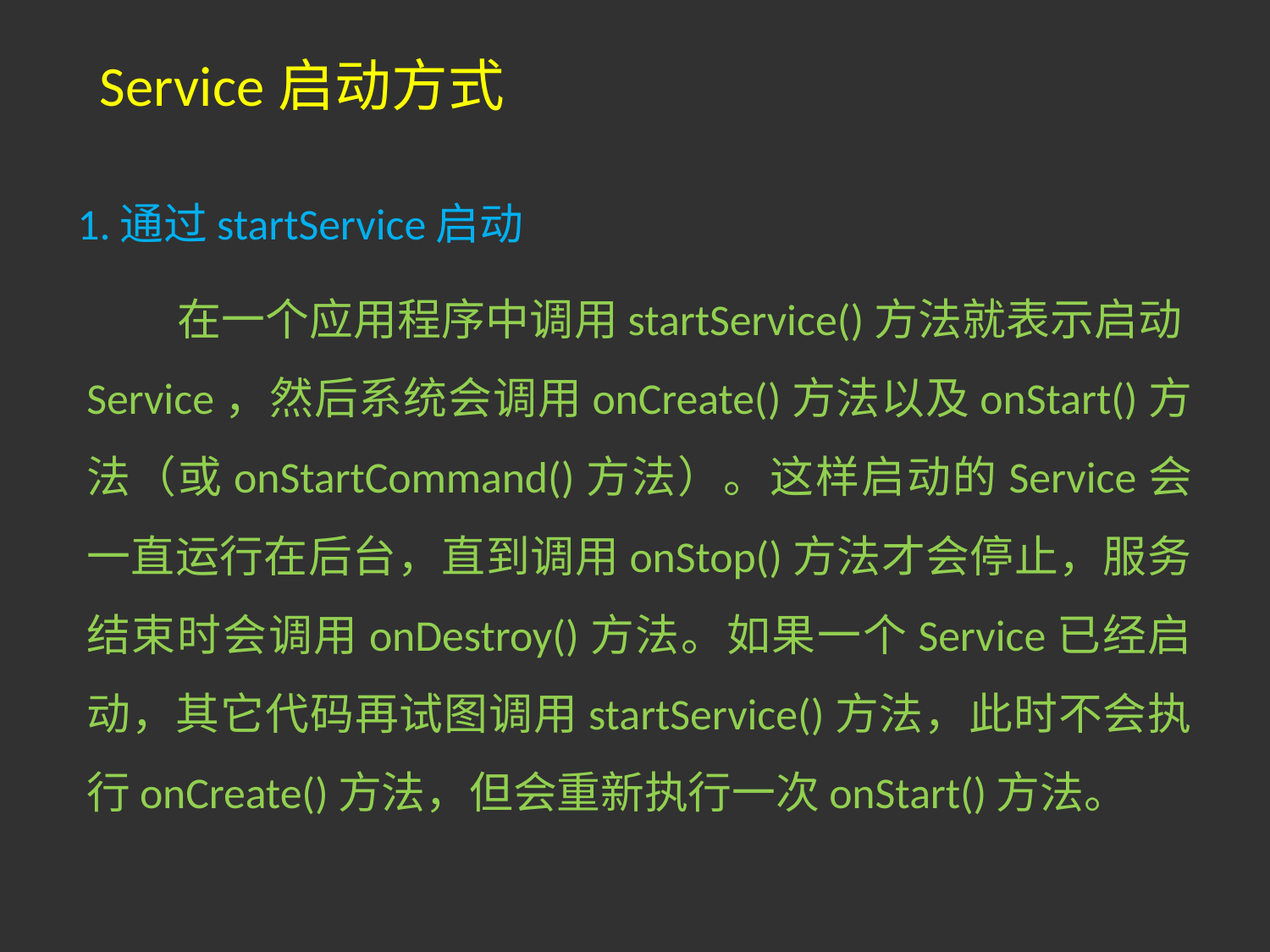

# Service启动方式
1.通过startService启动
        在一个应用程序中调用startService()方法就表示启动Service，然后系统会调用onCreate()方法以及onStart()方法（或onStartCommand()方法）。这样启动的Service会一直运行在后台，直到调用onStop()方法才会停止，服务结束时会调用onDestroy()方法。如果一个Service已经启动，其它代码再试图调用startService()方法，此时不会执行onCreate()方法，但会重新执行一次onStart()方法。